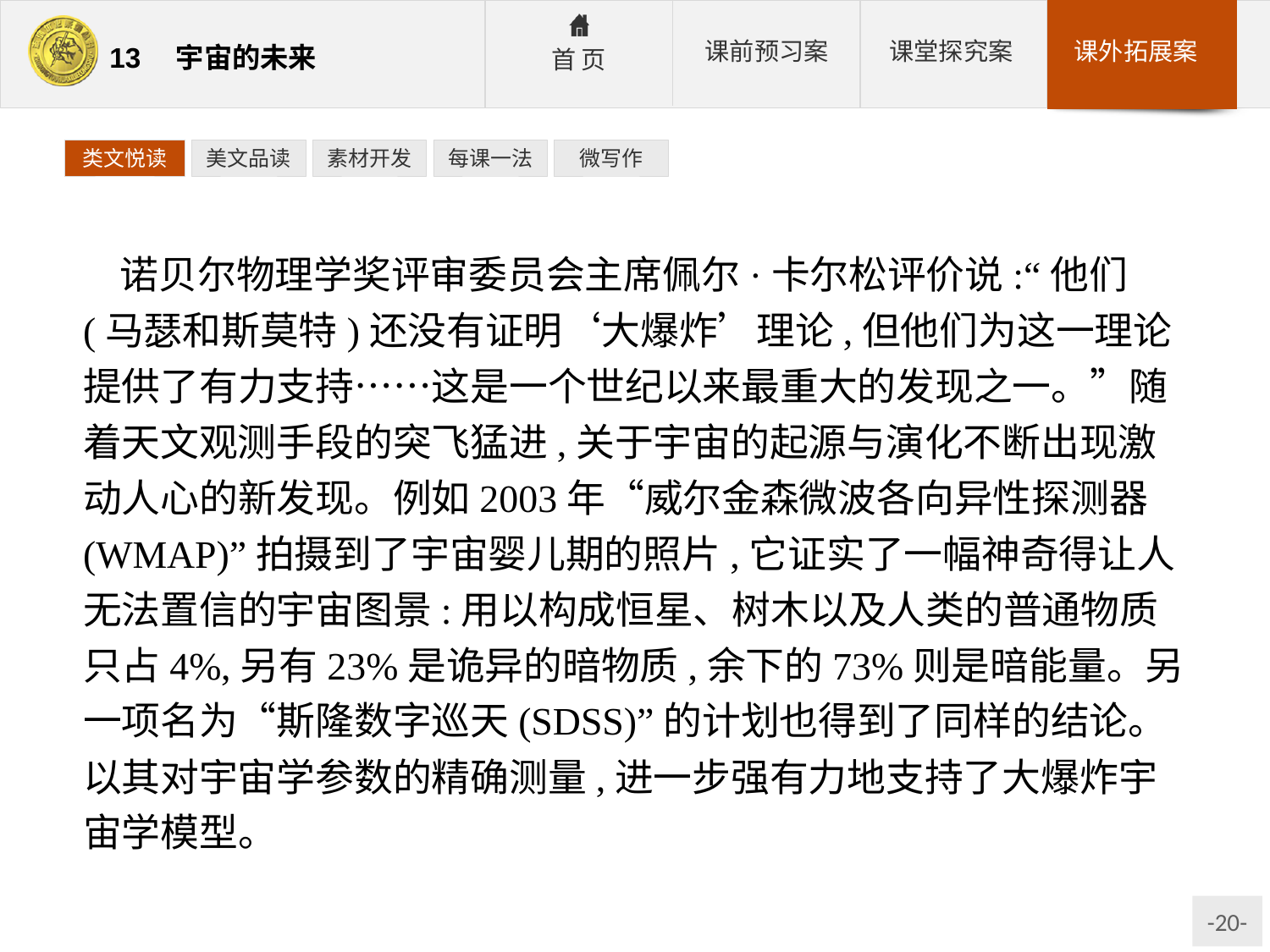

类文悦读
美文品读
素材开发
每课一法
微写作
诺贝尔物理学奖评审委员会主席佩尔·卡尔松评价说:“他们(马瑟和斯莫特)还没有证明‘大爆炸’理论,但他们为这一理论提供了有力支持……这是一个世纪以来最重大的发现之一。”随着天文观测手段的突飞猛进,关于宇宙的起源与演化不断出现激动人心的新发现。例如2003年“威尔金森微波各向异性探测器(WMAP)”拍摄到了宇宙婴儿期的照片,它证实了一幅神奇得让人无法置信的宇宙图景:用以构成恒星、树木以及人类的普通物质只占4%,另有23%是诡异的暗物质,余下的73%则是暗能量。另一项名为“斯隆数字巡天(SDSS)”的计划也得到了同样的结论。以其对宇宙学参数的精确测量,进一步强有力地支持了大爆炸宇宙学模型。